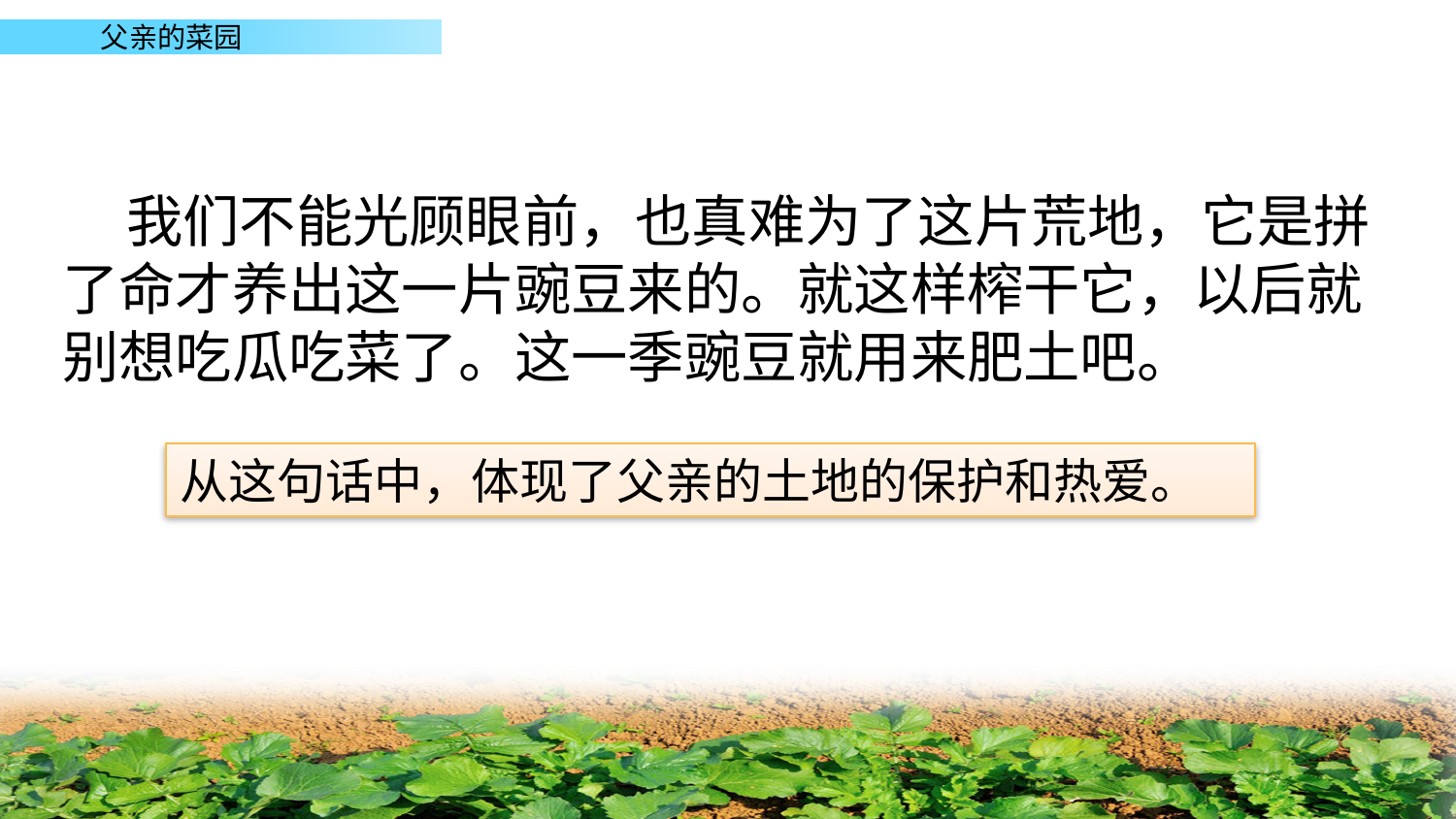

我们不能光顾眼前，也真难为了这片荒地，它是拼了命才养出这一片豌豆来的。就这样榨干它，以后就别想吃瓜吃菜了。这一季豌豆就用来肥土吧。
从这句话中，体现了父亲的土地的保护和热爱。